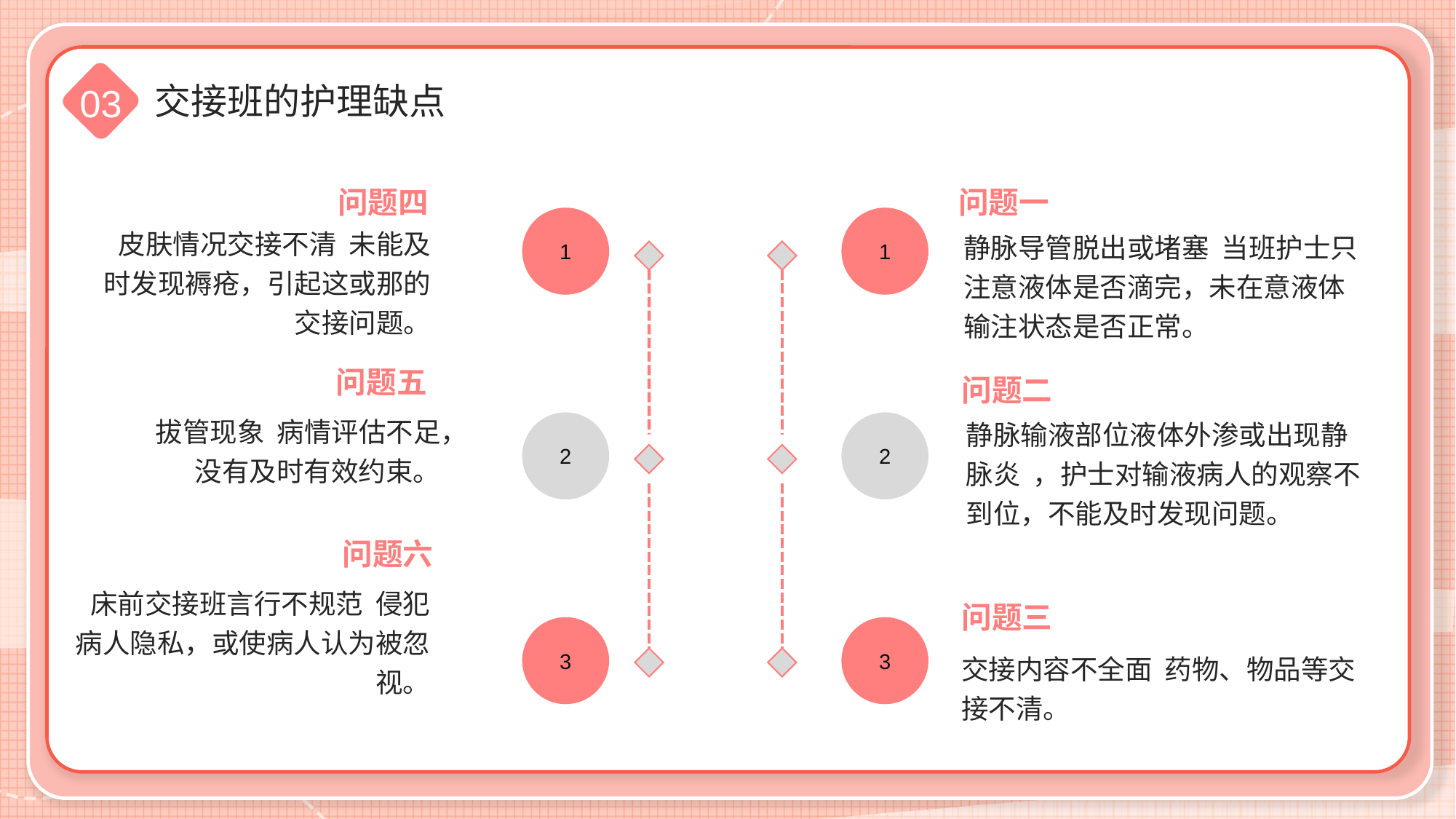

交接班的护理缺点
03
问题四
皮肤情况交接不清  未能及时发现褥疮，引起这或那的交接问题。
问题一
静脉导管脱出或堵塞  当班护士只注意液体是否滴完，未在意液体输注状态是否正常。
1
1

问题五
拔管现象  病情评估不足，没有及时有效约束。
问题二
静脉输液部位液体外渗或出现静脉炎  ，护士对输液病人的观察不到位，不能及时发现问题。

2
2
问题六
床前交接班言行不规范  侵犯病人隐私，或使病人认为被忽视。
问题三
交接内容不全面  药物、物品等交接不清。
3
3